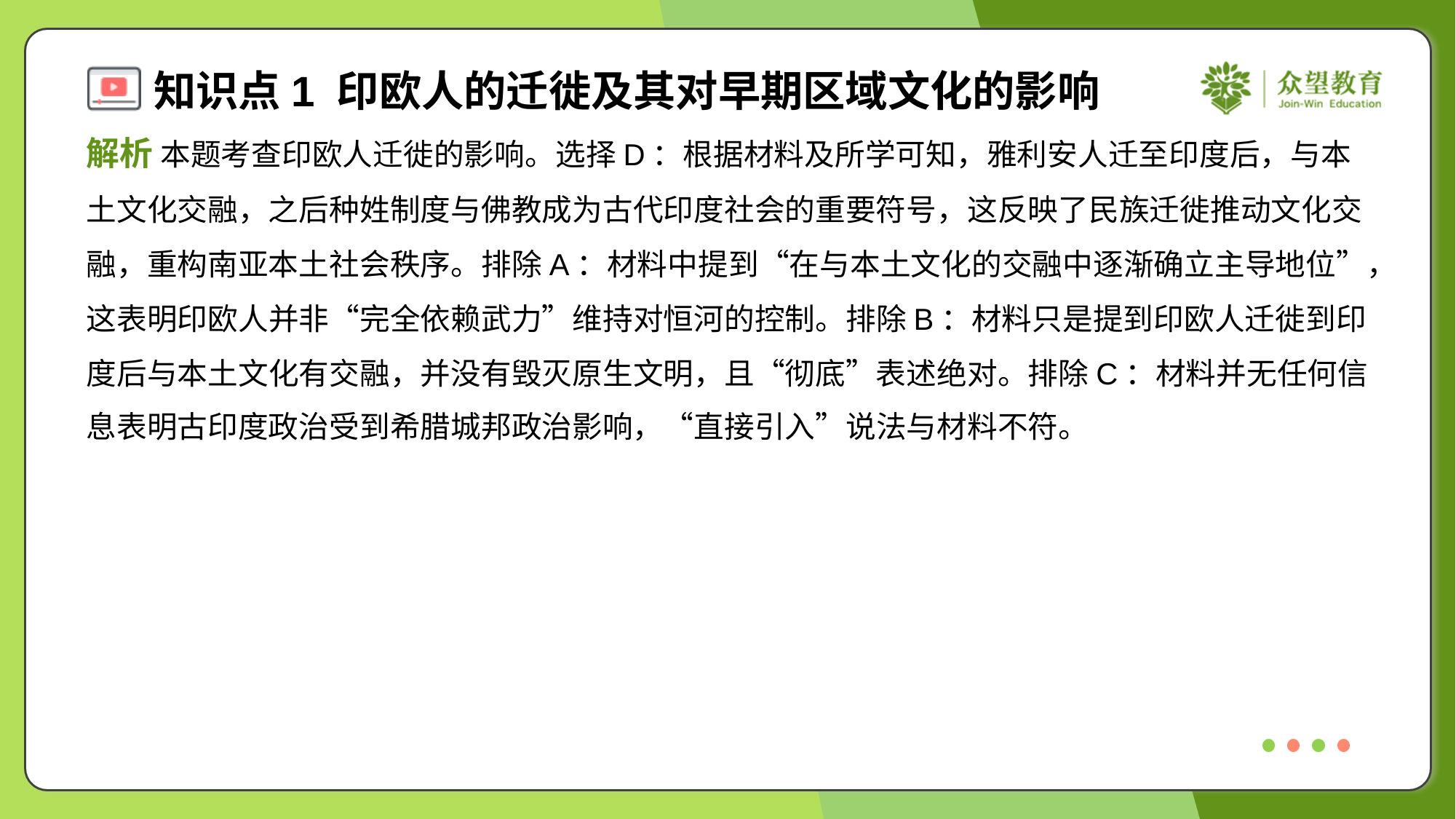

解析 本题考查印欧人迁徙的影响。选择D：根据材料及所学可知，雅利安人迁至印度后，与本
土文化交融，之后种姓制度与佛教成为古代印度社会的重要符号，这反映了民族迁徙推动文化交
融，重构南亚本土社会秩序。排除A：材料中提到“在与本土文化的交融中逐渐确立主导地位”，
这表明印欧人并非“完全依赖武力”维持对恒河的控制。排除B：材料只是提到印欧人迁徙到印
度后与本土文化有交融，并没有毁灭原生文明，且“彻底”表述绝对。排除C：材料并无任何信
息表明古印度政治受到希腊城邦政治影响，“直接引入”说法与材料不符。